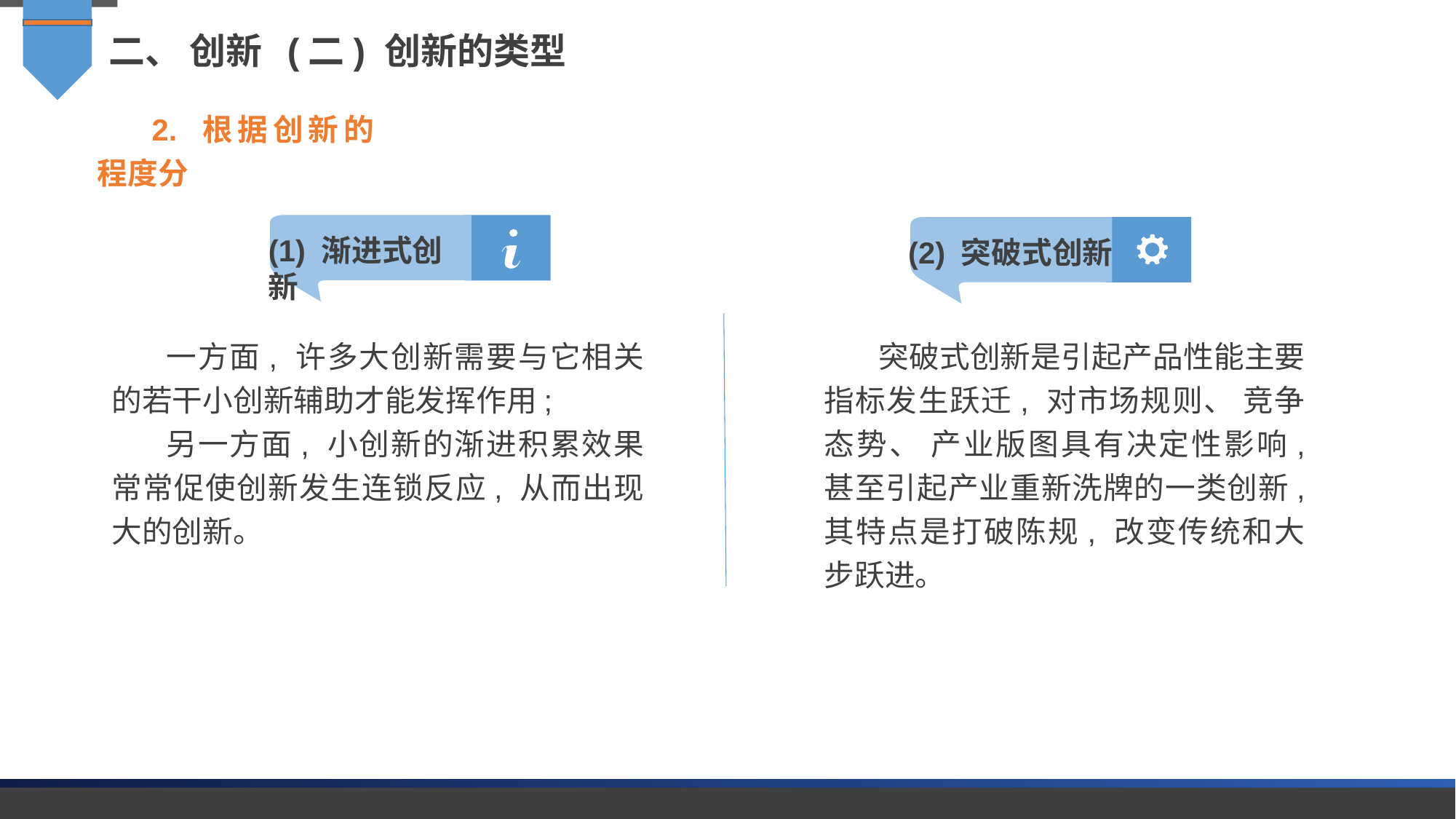

二、 创新  (二) 创新的类型
2. 根据创新的程度分

(1) 渐进式创新

(2) 突破式创新

一方面, 许多大创新需要与它相关的若干小创新辅助才能发挥作用;
另一方面, 小创新的渐进积累效果常常促使创新发生连锁反应, 从而出现大的创新。
突破式创新是引起产品性能主要指标发生跃迁, 对市场规则、 竞争态势、 产业版图具有决定性影响, 甚至引起产业重新洗牌的一类创新, 其特点是打破陈规, 改变传统和大步跃进。